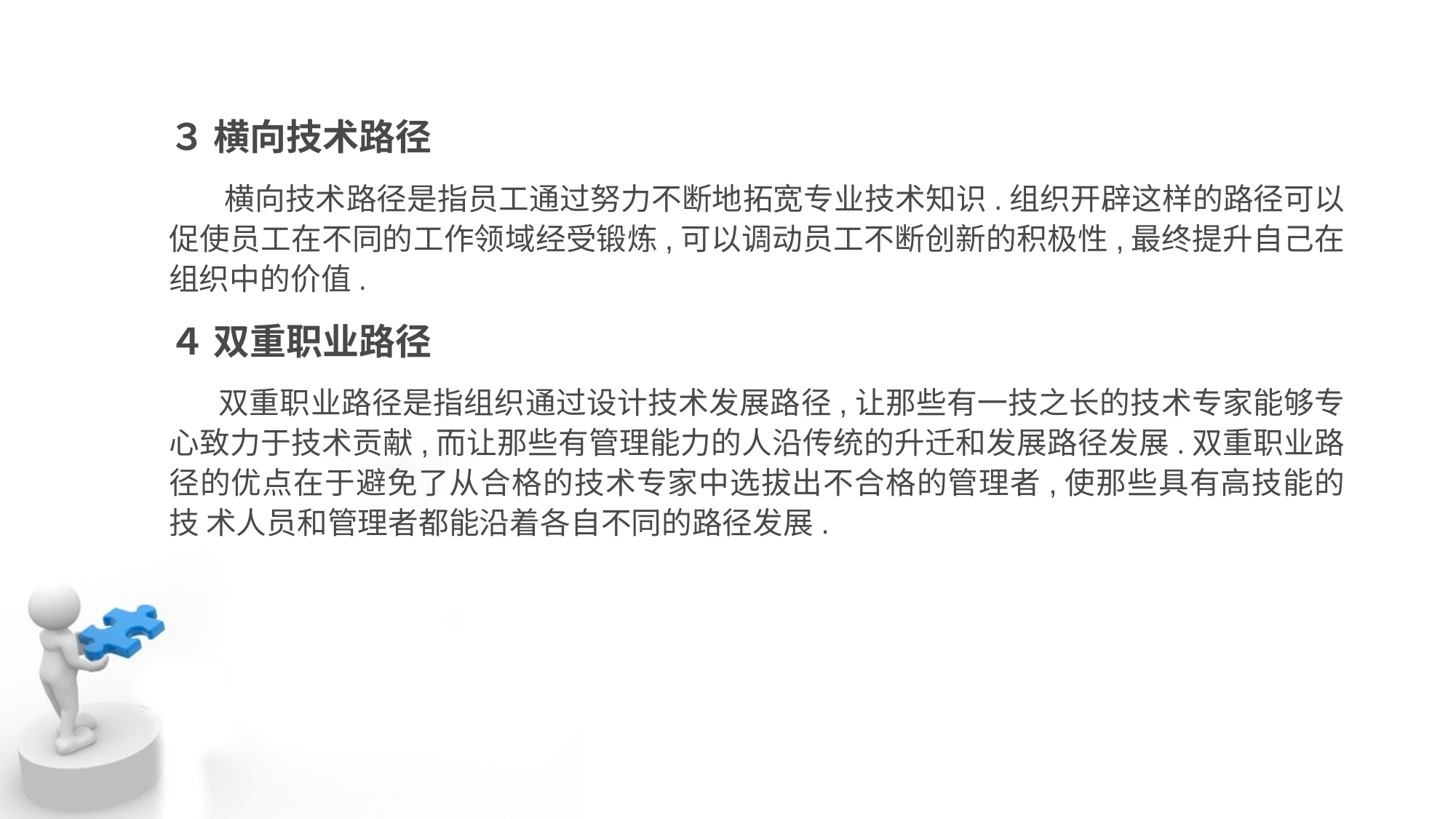

３ 横向技术路径
       横向技术路径是指员工通过努力不断地拓宽专业技术知识.组织开辟这样的路径可以 促使员工在不同的工作领域经受锻炼,可以调动员工不断创新的积极性,最终提升自己在 组织中的价值.
４ 双重职业路径
      双重职业路径是指组织通过设计技术发展路径,让那些有一技之长的技术专家能够专 心致力于技术贡献,而让那些有管理能力的人沿传统的升迁和发展路径发展.双重职业路 径的优点在于避免了从合格的技术专家中选拔出不合格的管理者,使那些具有高技能的技 术人员和管理者都能沿着各自不同的路径发展.